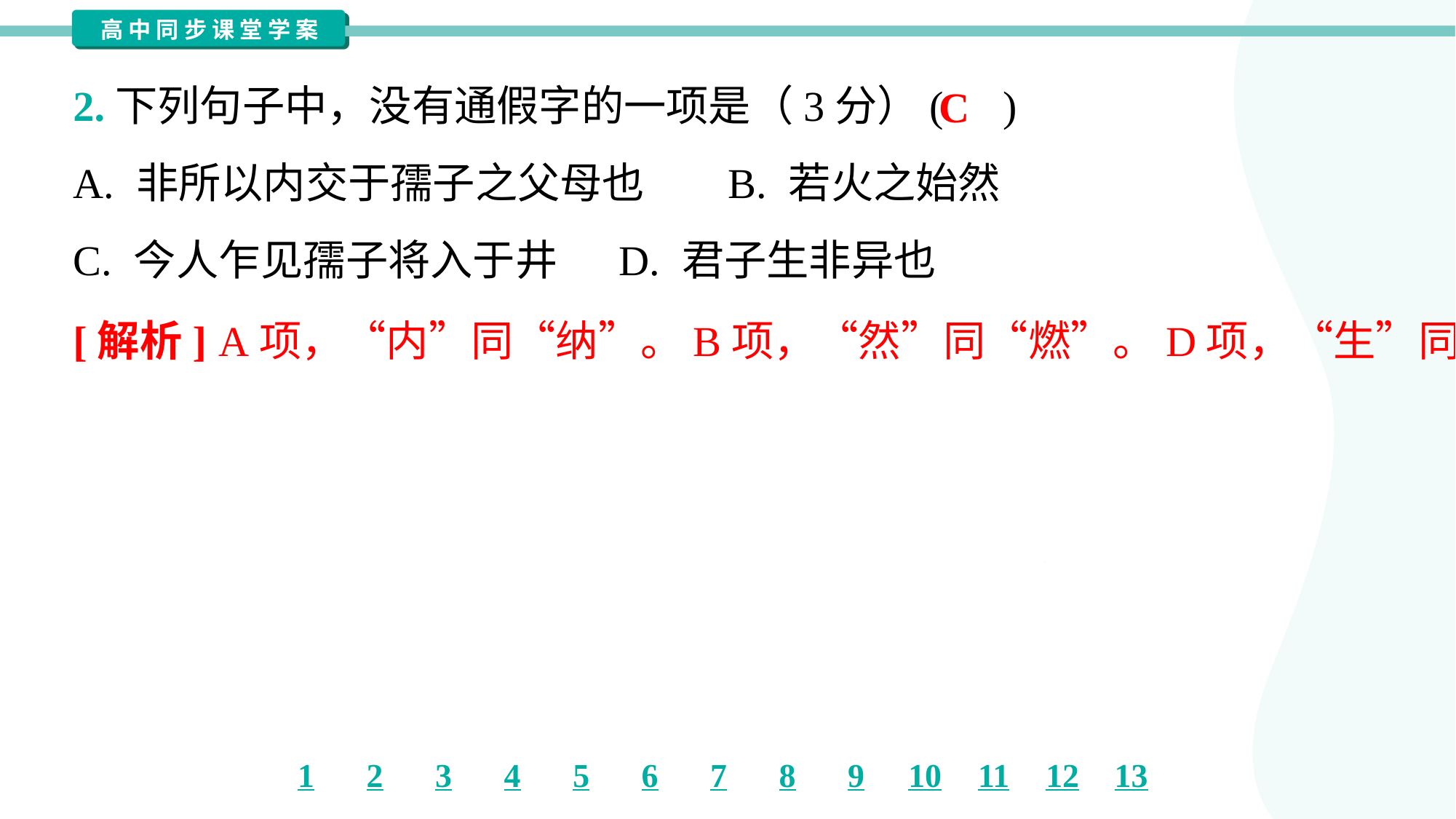

2.下列句子中，没有通假字的一项是（3分）(     )
C
A. 非所以内交于孺子之父母也	B. 若火之始然
C. 今人乍见孺子将入于井	D. 君子生非异也
[解析] A项，“内”同“纳”。B项，“然”同“燃”。D项，“生”同“性”。